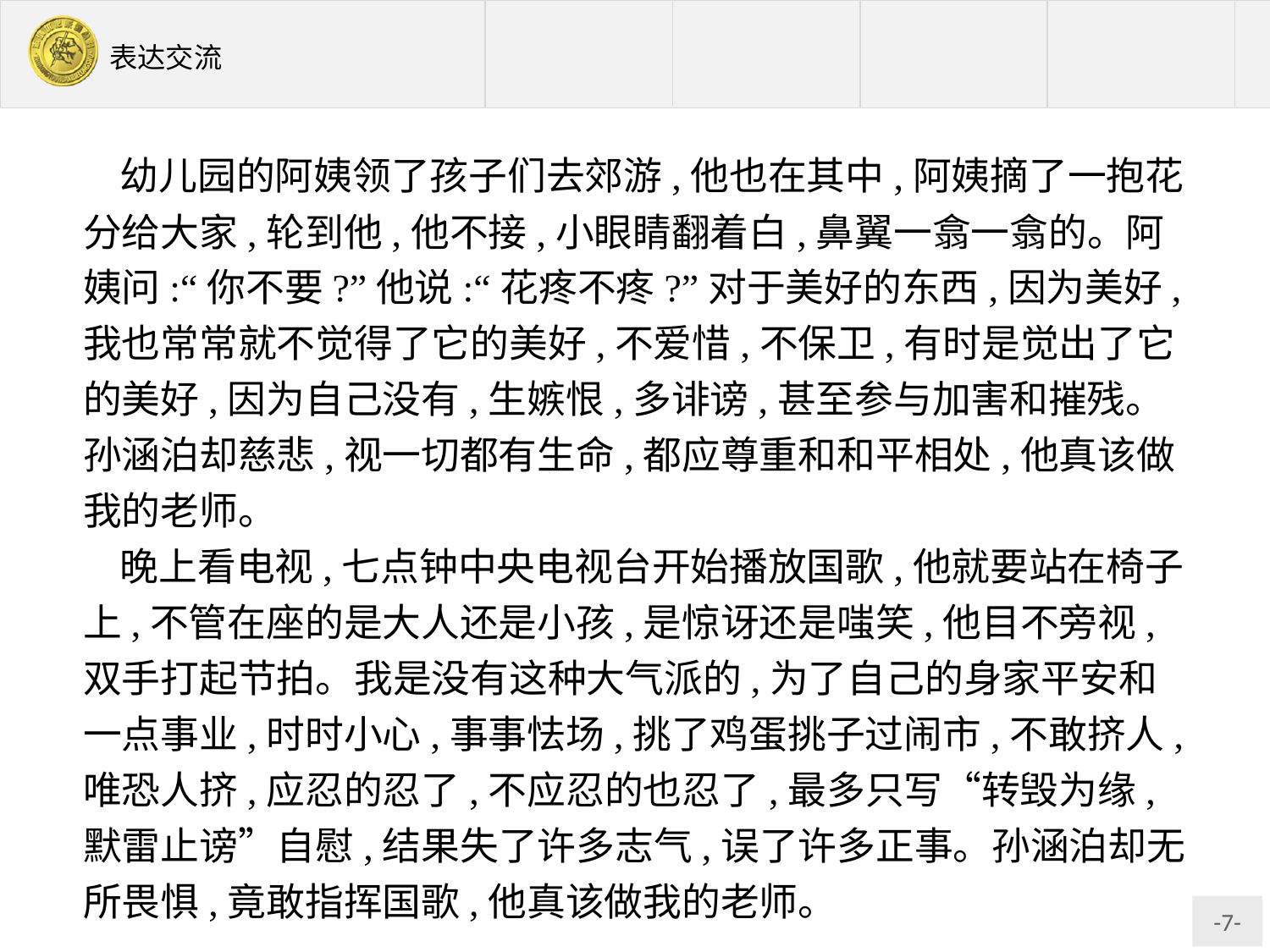

幼儿园的阿姨领了孩子们去郊游,他也在其中,阿姨摘了一抱花分给大家,轮到他,他不接,小眼睛翻着白,鼻翼一翕一翕的。阿姨问:“你不要?”他说:“花疼不疼?”对于美好的东西,因为美好,我也常常就不觉得了它的美好,不爱惜,不保卫,有时是觉出了它的美好,因为自己没有,生嫉恨,多诽谤,甚至参与加害和摧残。孙涵泊却慈悲,视一切都有生命,都应尊重和和平相处,他真该做我的老师。
晚上看电视,七点钟中央电视台开始播放国歌,他就要站在椅子上,不管在座的是大人还是小孩,是惊讶还是嗤笑,他目不旁视,双手打起节拍。我是没有这种大气派的,为了自己的身家平安和一点事业,时时小心,事事怯场,挑了鸡蛋挑子过闹市,不敢挤人,唯恐人挤,应忍的忍了,不应忍的也忍了,最多只写“转毁为缘,默雷止谤”自慰,结果失了许多志气,误了许多正事。孙涵泊却无所畏惧,竟敢指挥国歌,他真该做我的老师。